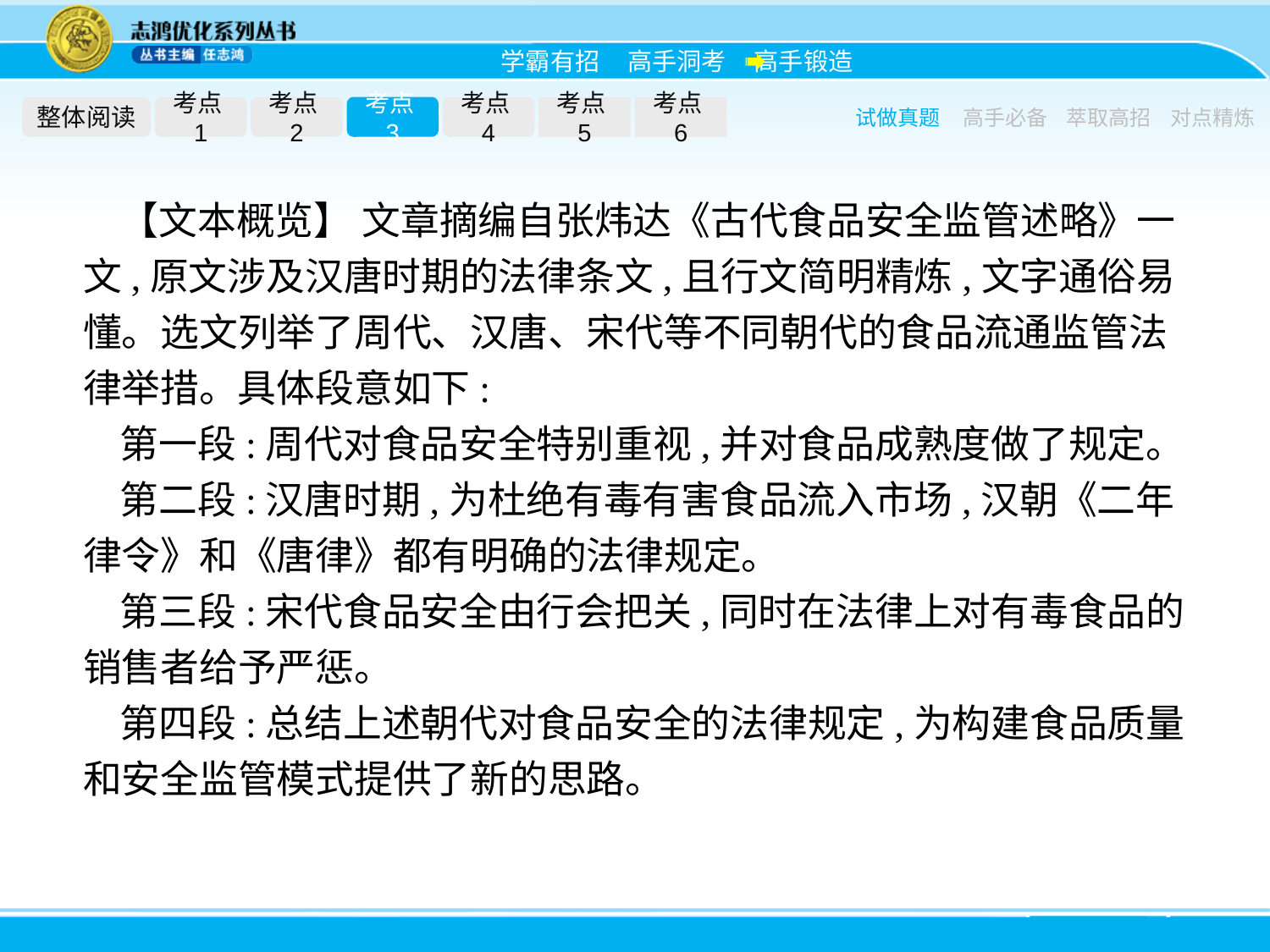

整体阅读
考点1
考点2
考点3
考点4
考点5
考点6
试做真题
高手必备
萃取高招
对点精炼
【文本概览】 文章摘编自张炜达《古代食品安全监管述略》一文,原文涉及汉唐时期的法律条文,且行文简明精炼,文字通俗易懂。选文列举了周代、汉唐、宋代等不同朝代的食品流通监管法律举措。具体段意如下:
第一段:周代对食品安全特别重视,并对食品成熟度做了规定。
第二段:汉唐时期,为杜绝有毒有害食品流入市场,汉朝《二年律令》和《唐律》都有明确的法律规定。
第三段:宋代食品安全由行会把关,同时在法律上对有毒食品的销售者给予严惩。
第四段:总结上述朝代对食品安全的法律规定,为构建食品质量和安全监管模式提供了新的思路。